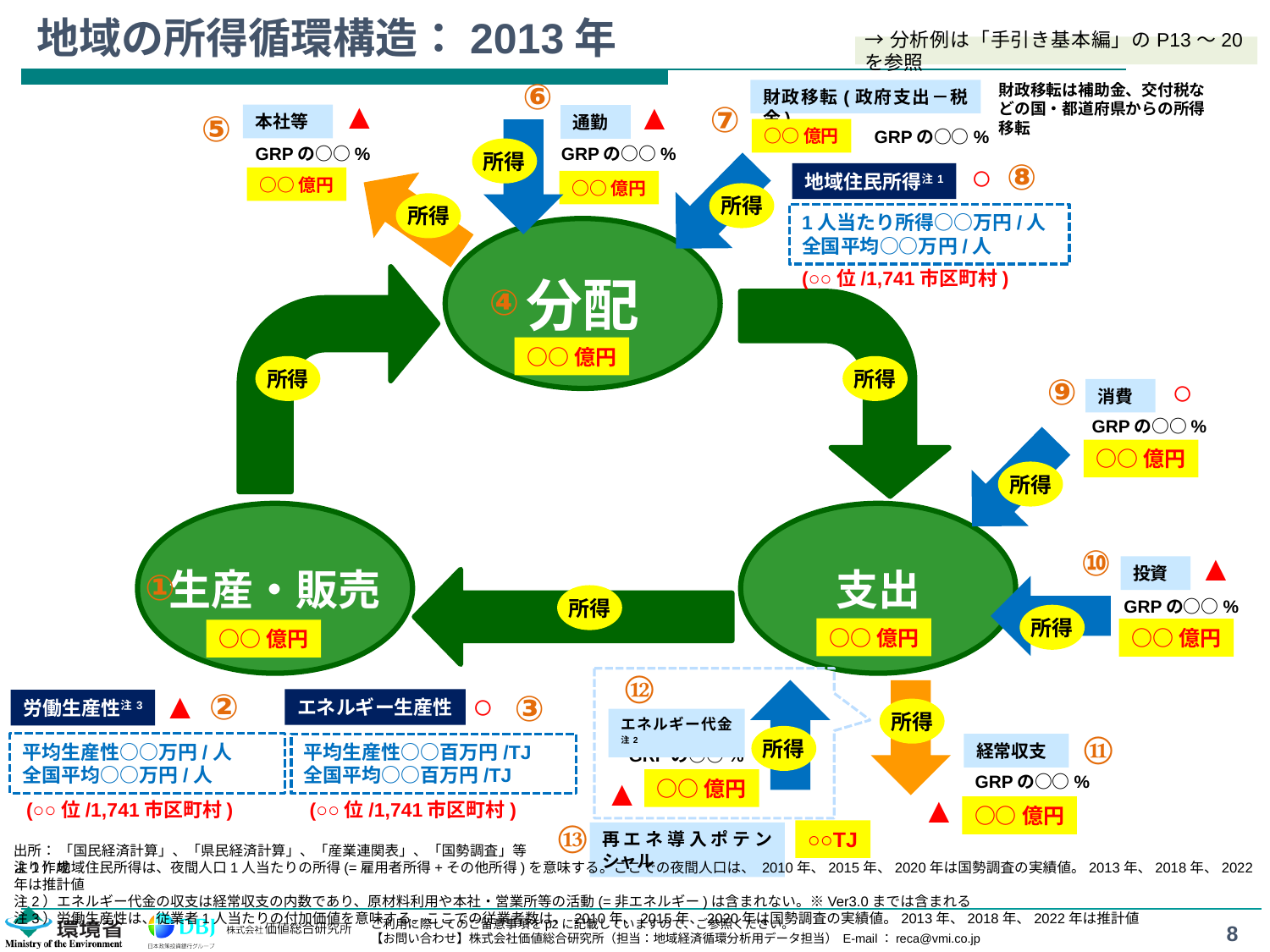

# 地域の所得循環構造：2013年
→分析例は「手引き基本編」のP13～20を参照
⑥
財政移転は補助金、交付税などの国・都道府県からの所得移転
財政移転(政府支出－税金)
▲
▲
⑦
⑤
本社等
通勤
○○億円

GRPの○○%
GRPの○○%
GRPの○○%
所得
⑧
○

地域住民所得注1
○○億円
○○億円
所得
所得
1人当たり所得○○万円/人
全国平均○○万円/人
分配
(○○位/1,741市区町村)

④

○○億円
所得
所得
○
⑨
消費
GRPの○○%

○○億円
所得
生産・販売
支出
⑩
▲

投資
①

所得
GRPの○○%
所得
○○億円
○○億円
○○億円
⑫

○
▲
②
③

エネルギー生産性
労働生産性注3
所得
エネルギー代金注2
⑪
所得
平均生産性○○万円/人
全国平均○○万円/人
平均生産性○○百万円/TJ
全国平均○○百万円/TJ
経常収支
GRPの○○%
▲
GRPの○○%
○○億円
▲
(○○位/1,741市区町村)
(○○位/1,741市区町村)
○○億円
⑬
○○TJ
再エネ導入ポテンシャル
出所： 「国民経済計算」、「県民経済計算」、「産業連関表」、「国勢調査」等より作成
注1）地域住民所得は、夜間人口1人当たりの所得(=雇用者所得+その他所得)を意味する。ここでの夜間人口は、 2010年、2015年、2020年は国勢調査の実績値。2013年、2018年、2022年は推計値
注2）エネルギー代金の収支は経常収支の内数であり、原材料利用や本社・営業所等の活動(=非エネルギー)は含まれない。※Ver3.0までは含まれる
注3）労働生産性は、従業者1人当たりの付加価値を意味する。ここでの従業者数は、 2010年、2015年、2020年は国勢調査の実績値。2013年、2018年、2022年は推計値
8